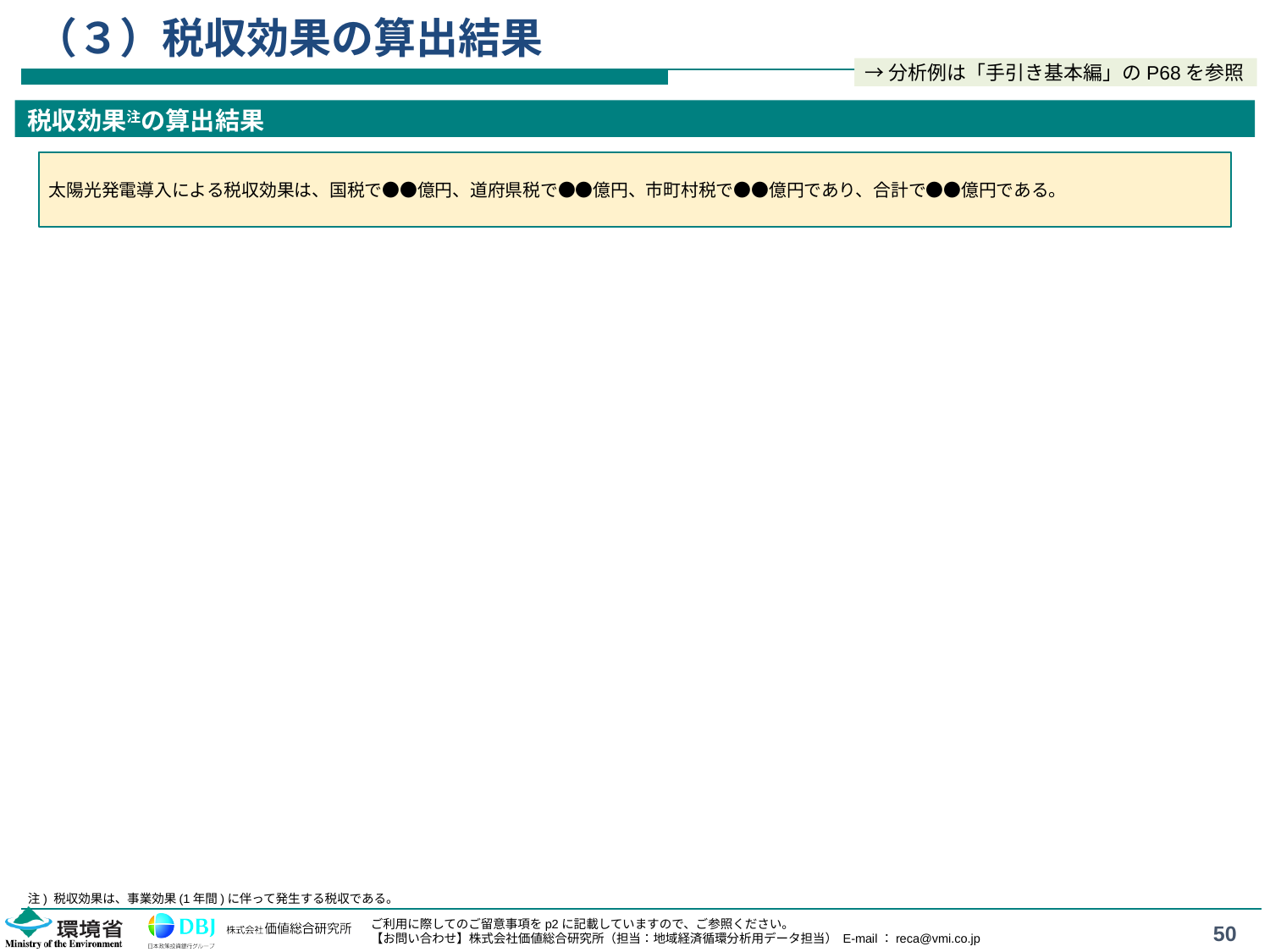

# （３）税収効果の算出結果
→分析例は「手引き基本編」のP78を参照
→分析例は「手引き基本編」のP68を参照
税収効果注の算出結果
太陽光発電導入による税収効果は、国税で●●億円、道府県税で●●億円、市町村税で●●億円であり、合計で●●億円である。
注) 税収効果は、事業効果(1年間)に伴って発生する税収である。
50